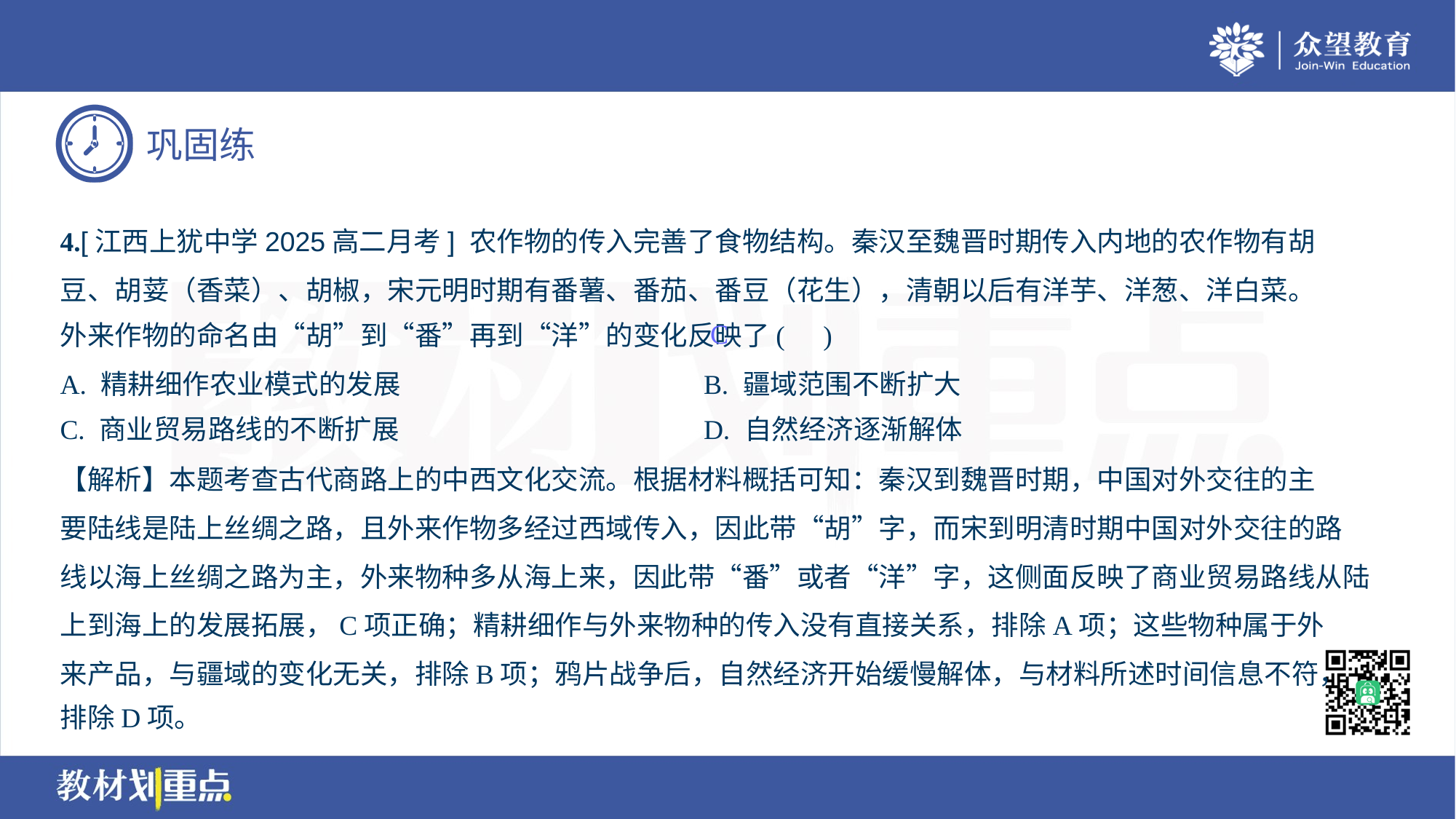

4.[江西上犹中学2025高二月考] 农作物的传入完善了食物结构。秦汉至魏晋时期传入内地的农作物有胡
豆、胡荽（香菜）、胡椒，宋元明时期有番薯、番茄、番豆（花生），清朝以后有洋芋、洋葱、洋白菜。
外来作物的命名由“胡”到“番”再到“洋”的变化反映了(     )
C
A. 精耕细作农业模式的发展	B. 疆域范围不断扩大
C. 商业贸易路线的不断扩展	D. 自然经济逐渐解体
【解析】本题考查古代商路上的中西文化交流。根据材料概括可知：秦汉到魏晋时期，中国对外交往的主
要陆线是陆上丝绸之路，且外来作物多经过西域传入，因此带“胡”字，而宋到明清时期中国对外交往的路
线以海上丝绸之路为主，外来物种多从海上来，因此带“番”或者“洋”字，这侧面反映了商业贸易路线从陆
上到海上的发展拓展，C项正确；精耕细作与外来物种的传入没有直接关系，排除A项；这些物种属于外
来产品，与疆域的变化无关，排除B项；鸦片战争后，自然经济开始缓慢解体，与材料所述时间信息不符，
排除D项。